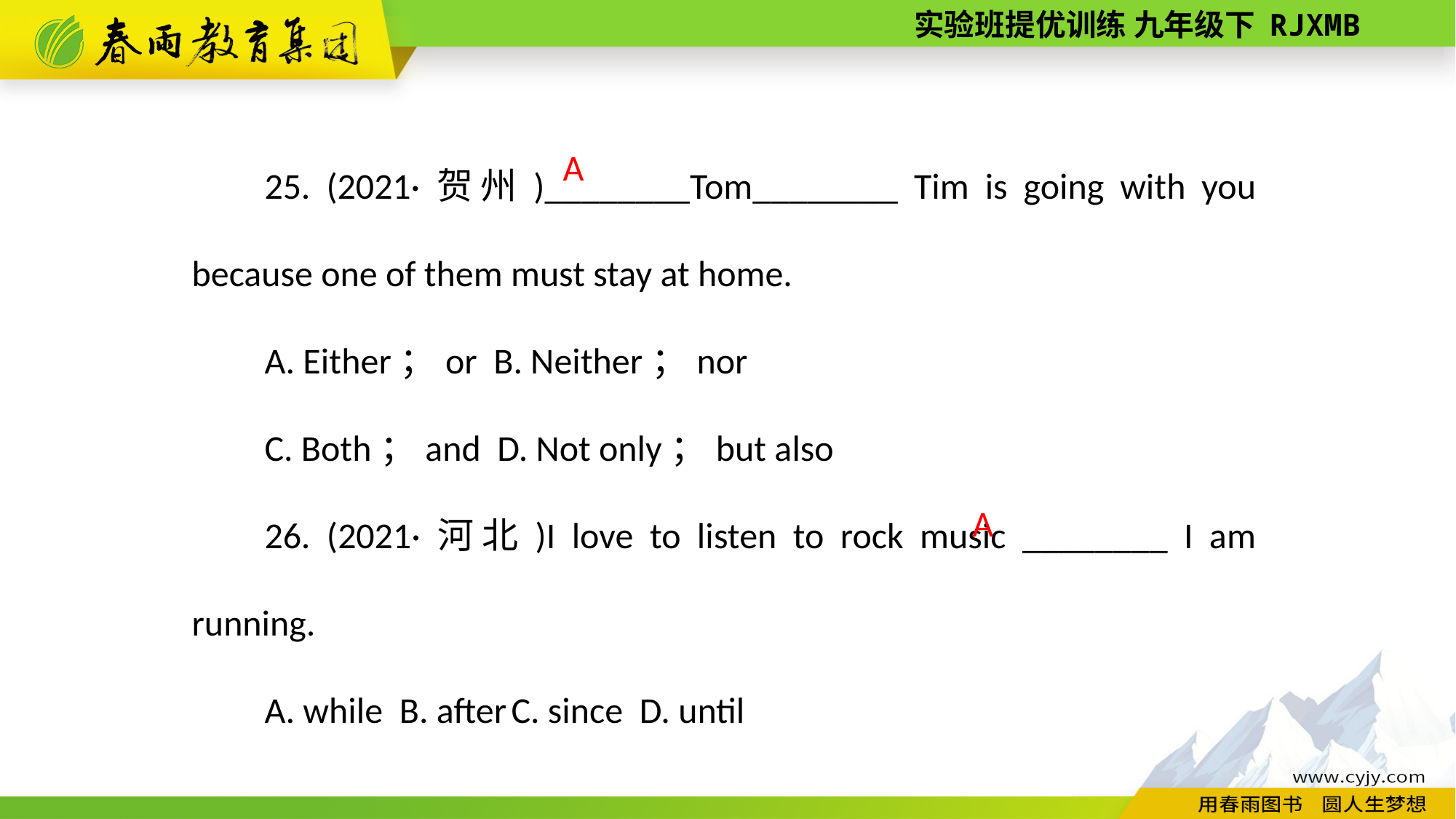

25. (2021·贺州)________Tom________ Tim is going with you because one of them must stay at home.
A. Either；or  B. Neither；nor
C. Both；and  D. Not only；but also
26. (2021·河北)I love to listen to rock music ________ I am running.
A. while  B. after C. since  D. until
A
A